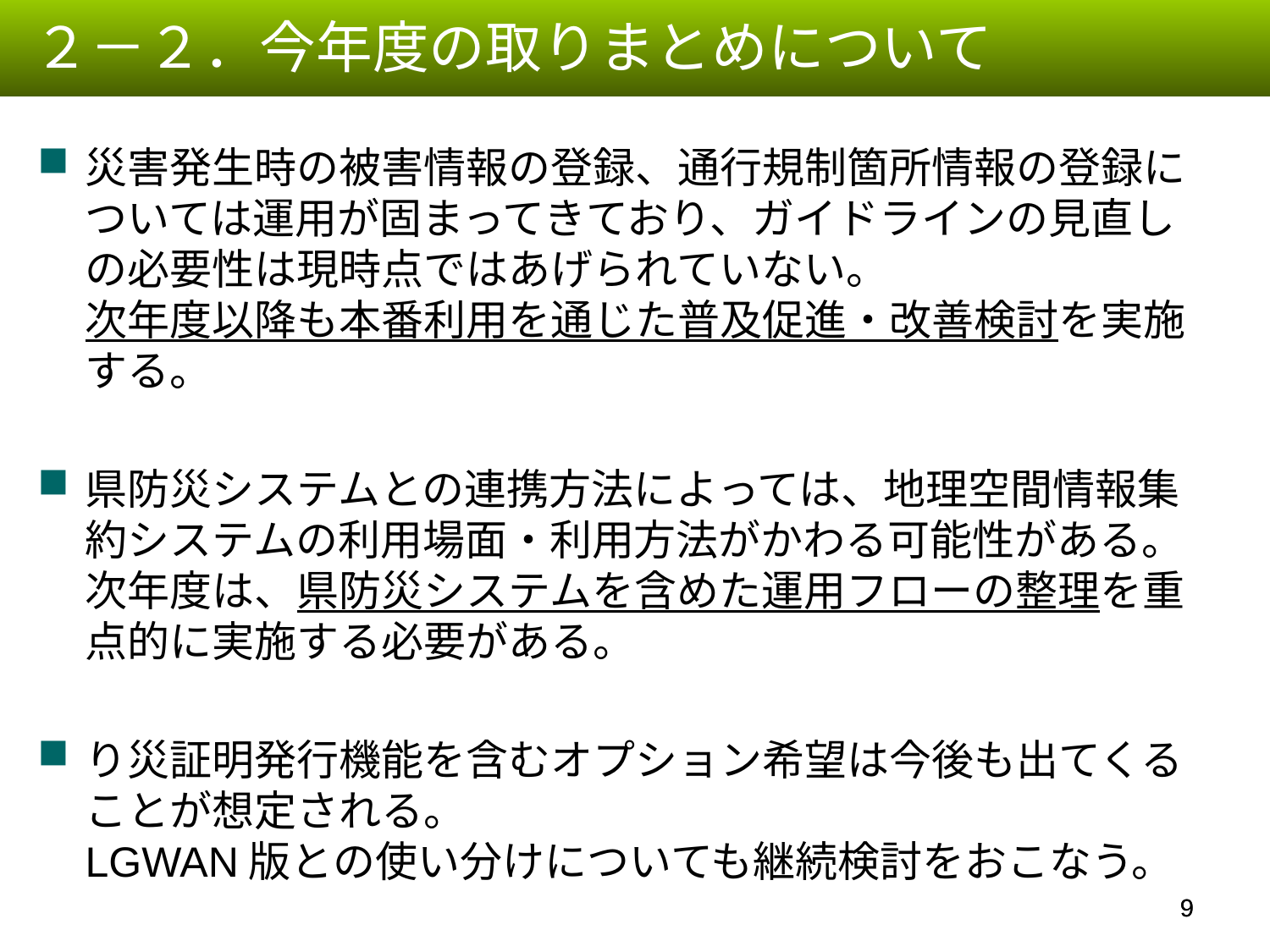

２－２．今年度の取りまとめについて
災害発生時の被害情報の登録、通行規制箇所情報の登録については運用が固まってきており、ガイドラインの見直しの必要性は現時点ではあげられていない。
次年度以降も本番利用を通じた普及促進・改善検討を実施する。

県防災システムとの連携方法によっては、地理空間情報集約システムの利用場面・利用方法がかわる可能性がある。
次年度は、県防災システムを含めた運用フローの整理を重点的に実施する必要がある。

り災証明発行機能を含むオプション希望は今後も出てくることが想定される。
LGWAN版との使い分けについても継続検討をおこなう。

9
9